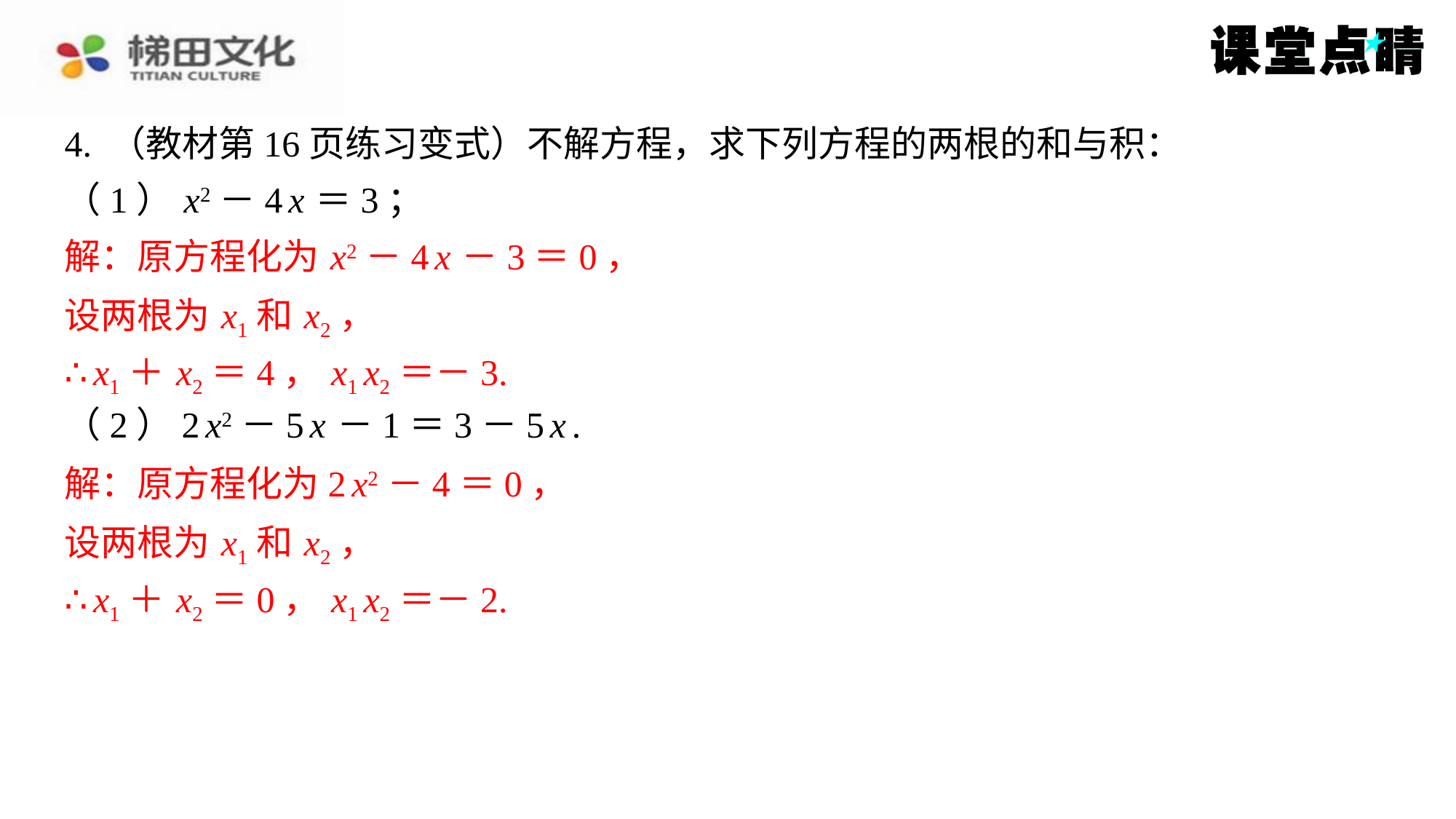

4. （教材第16页练习变式）不解方程，求下列方程的两根的和与积：
（1） x2－4 x ＝3；
解：原方程化为 x2－4 x －3＝0，
设两根为 x1和 x2，
∴ x1＋ x2＝4， x1 x2＝－3.
（2）2 x2－5 x －1＝3－5 x .
解：原方程化为2 x2－4＝0，
设两根为 x1和 x2，
∴ x1＋ x2＝0， x1 x2＝－2.
解：原方程化为 x2－4 x －3＝0，
设两根为 x1和 x2，
∴ x1＋ x2＝4， x1 x2＝－3.
解：原方程化为2 x2－4＝0，
设两根为 x1和 x2，
∴ x1＋ x2＝0， x1 x2＝－2.